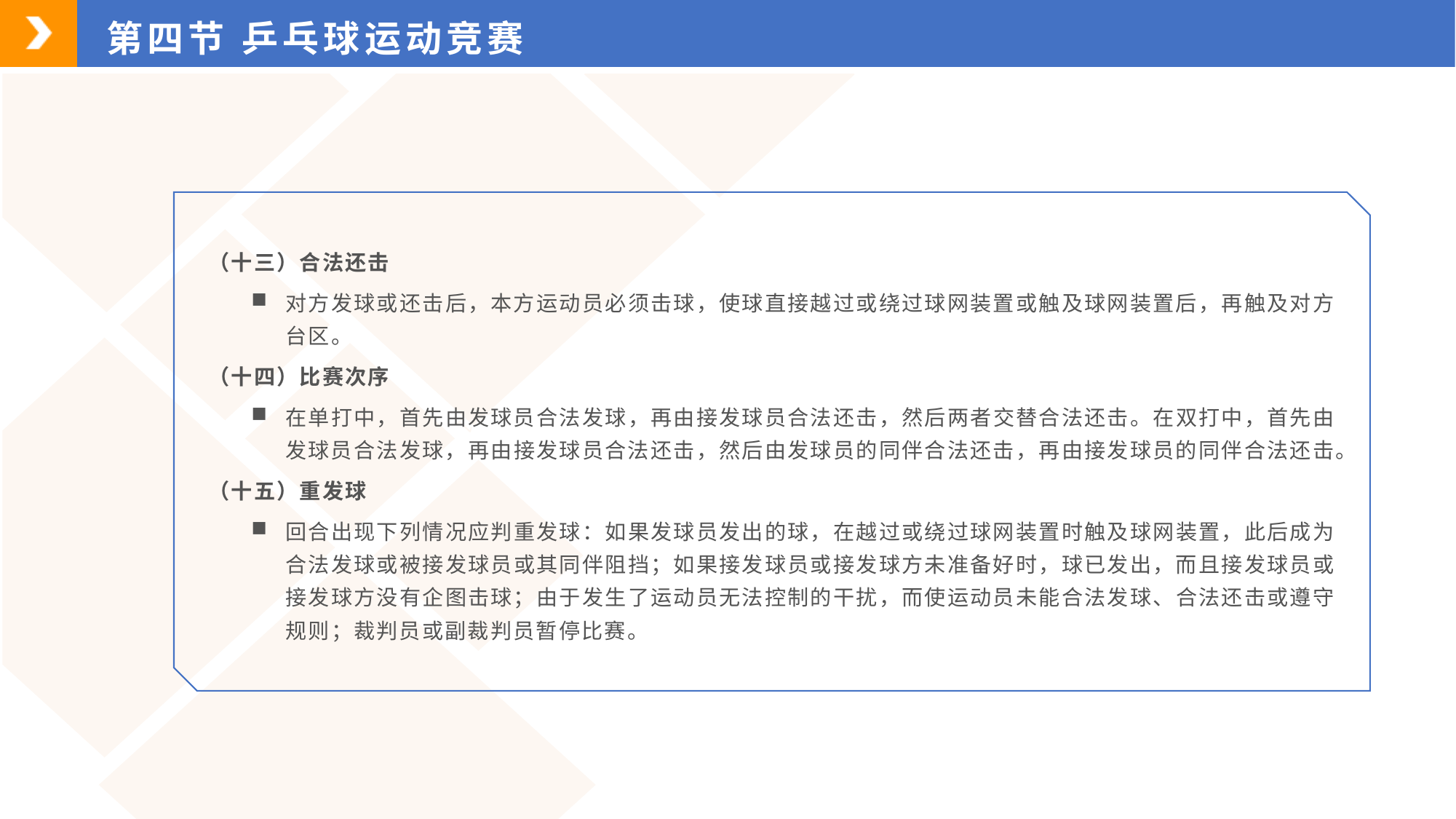

第四节 乒乓球运动竞赛

（十三）合法还击
对方发球或还击后，本方运动员必须击球，使球直接越过或绕过球网装置或触及球网装置后，再触及对方台区。
（十四）比赛次序
在单打中，首先由发球员合法发球，再由接发球员合法还击，然后两者交替合法还击。在双打中，首先由发球员合法发球，再由接发球员合法还击，然后由发球员的同伴合法还击，再由接发球员的同伴合法还击。
（十五）重发球
回合出现下列情况应判重发球：如果发球员发出的球，在越过或绕过球网装置时触及球网装置，此后成为合法发球或被接发球员或其同伴阻挡；如果接发球员或接发球方未准备好时，球已发出，而且接发球员或接发球方没有企图击球；由于发生了运动员无法控制的干扰，而使运动员未能合法发球、合法还击或遵守规则；裁判员或副裁判员暂停比赛。